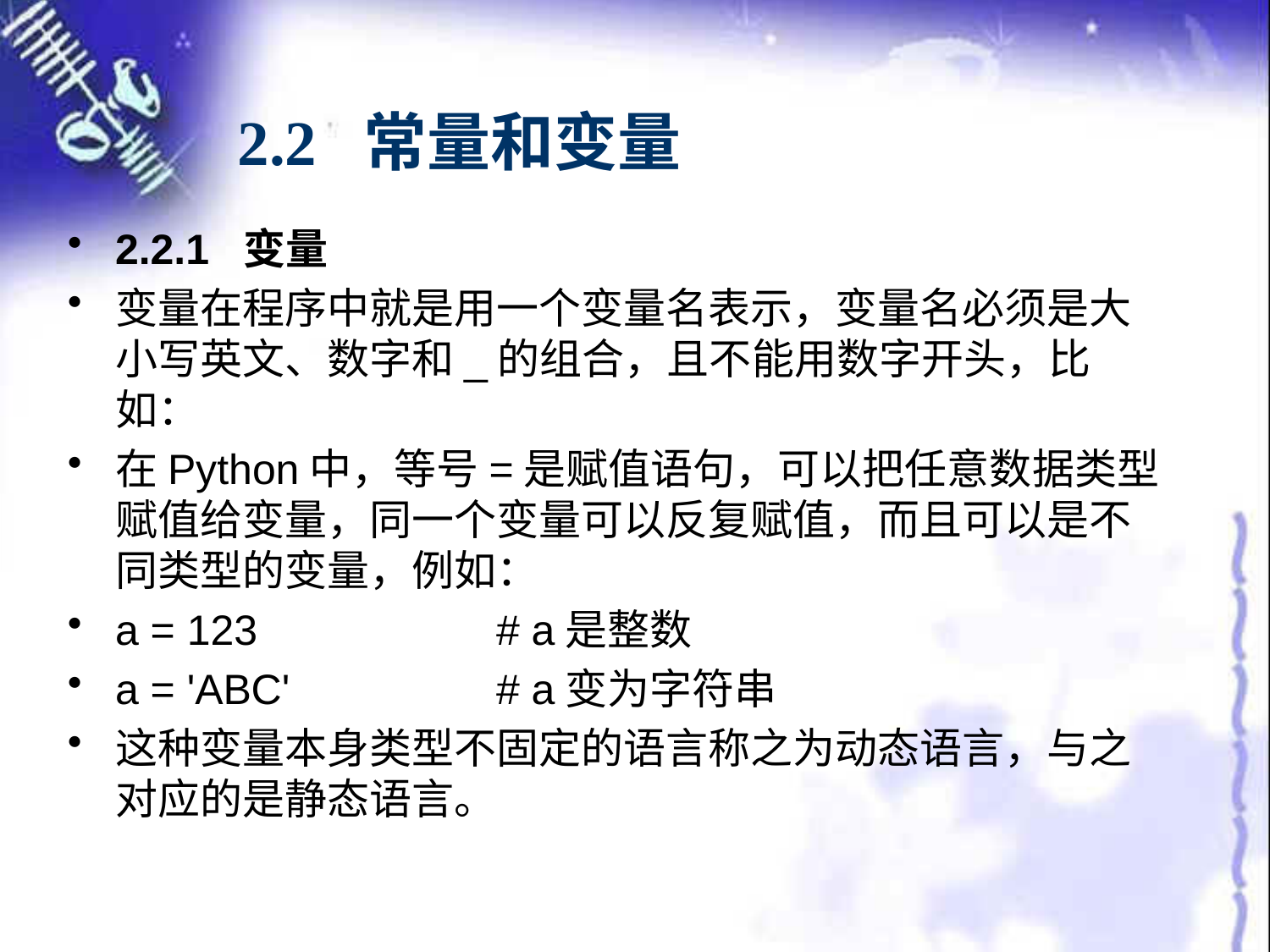

# 2.2  常量和变量
2.2.1  变量
变量在程序中就是用一个变量名表示，变量名必须是大小写英文、数字和_的组合，且不能用数字开头，比如：
在Python中，等号=是赋值语句，可以把任意数据类型赋值给变量，同一个变量可以反复赋值，而且可以是不同类型的变量，例如：
a = 123		# a是整数
a = 'ABC'		# a变为字符串
这种变量本身类型不固定的语言称之为动态语言，与之对应的是静态语言。

10